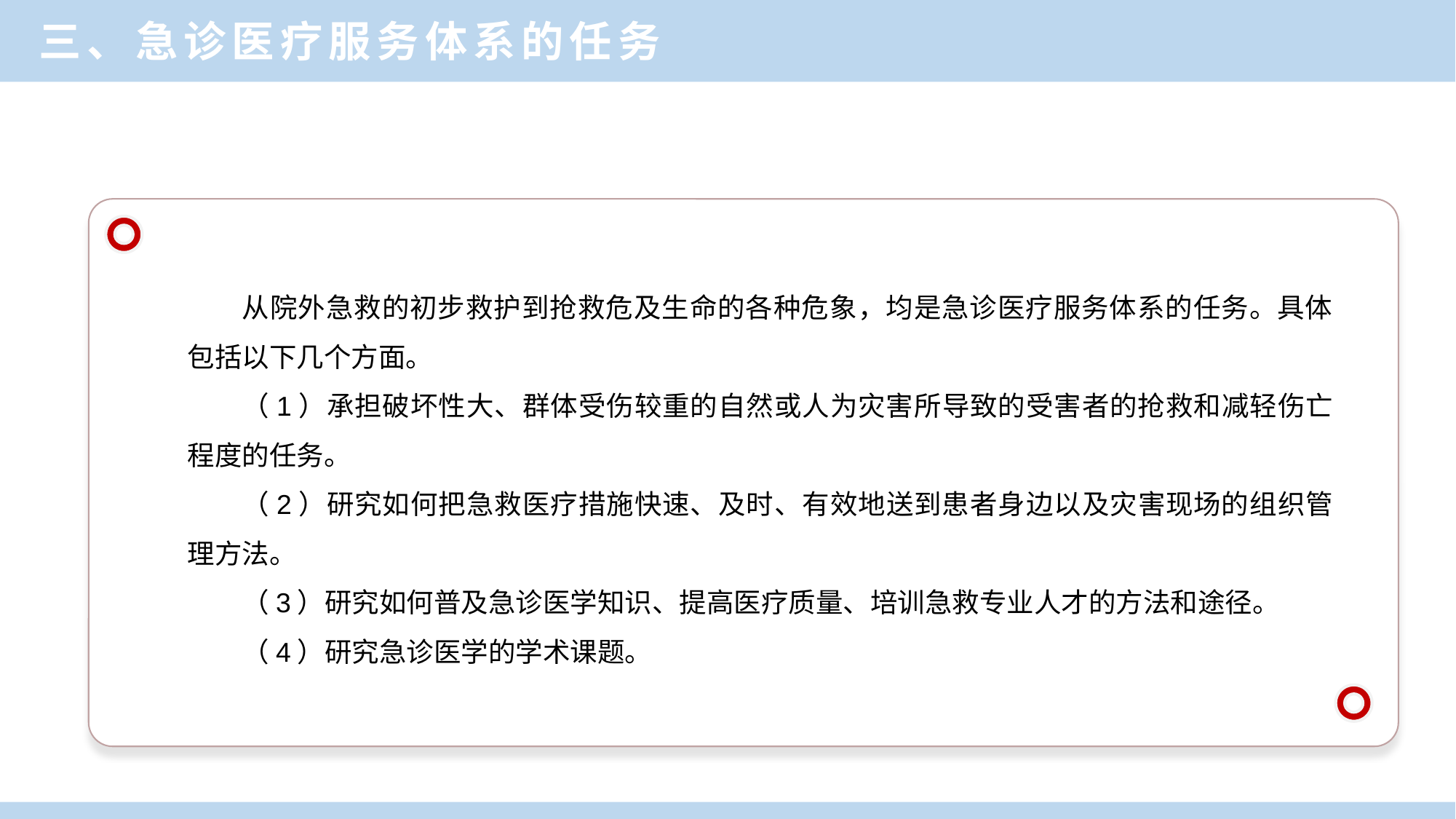

三、急诊医疗服务体系的任务

从院外急救的初步救护到抢救危及生命的各种危象，均是急诊医疗服务体系的任务。具体包括以下几个方面。
（1）承担破坏性大、群体受伤较重的自然或人为灾害所导致的受害者的抢救和减轻伤亡程度的任务。
（2）研究如何把急救医疗措施快速、及时、有效地送到患者身边以及灾害现场的组织管理方法。
（3）研究如何普及急诊医学知识、提高医疗质量、培训急救专业人才的方法和途径。
（4）研究急诊医学的学术课题。